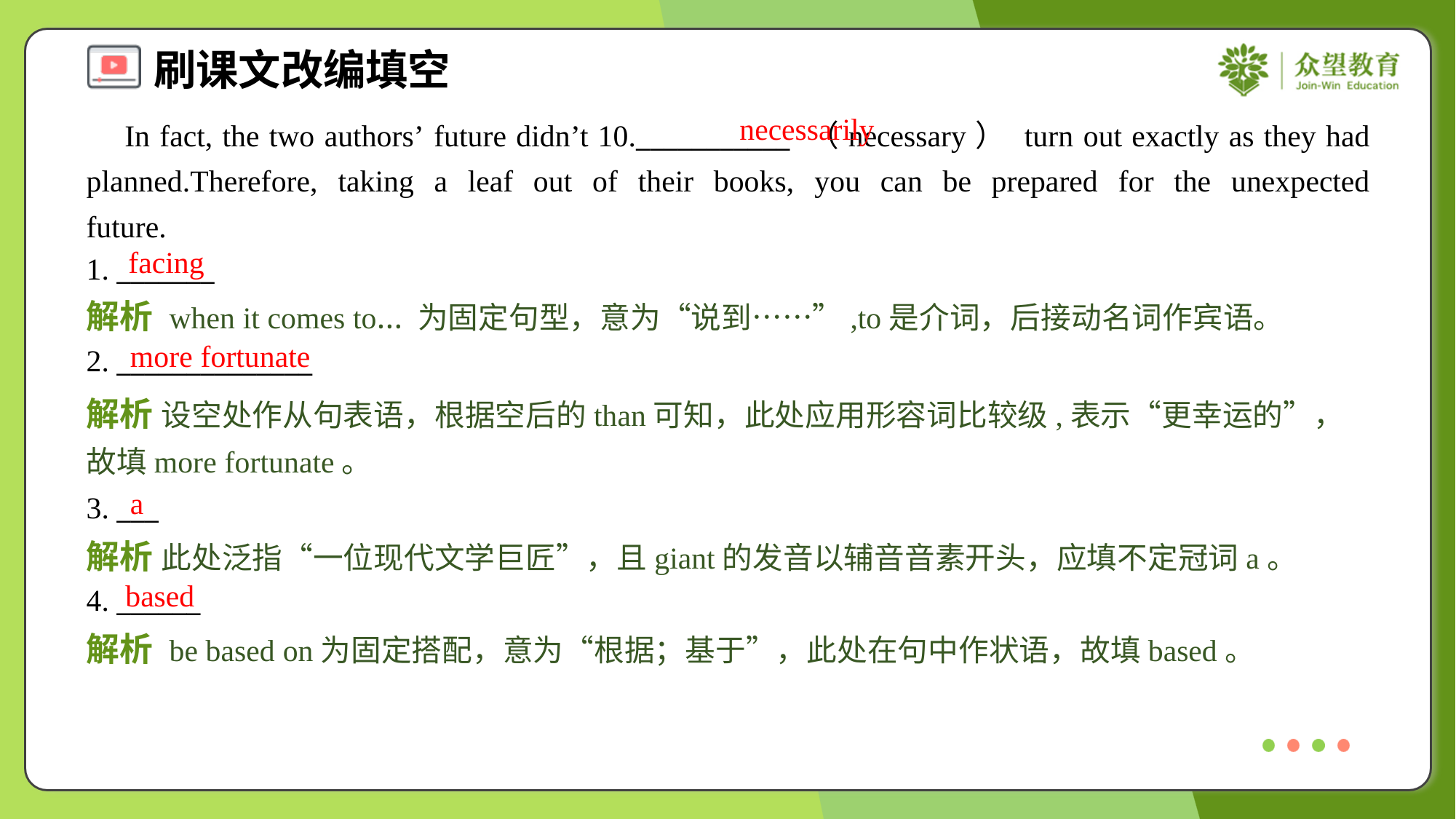

necessarily
    In fact, the two authors’ future didn’t 10.___________ （necessary） turn out exactly as they had planned.Therefore, taking a leaf out of their books, you can be prepared for the unexpected future.#1.4
facing
1. _______
解析 when it comes to… 为固定句型，意为“说到……”,to是介词，后接动名词作宾语。
more fortunate
2. ______________
解析 设空处作从句表语，根据空后的than可知，此处应用形容词比较级,表示“更幸运的”，故填more fortunate。
a
3. ___
解析 此处泛指“一位现代文学巨匠”，且giant的发音以辅音音素开头，应填不定冠词a。
based
4. ______
解析 be based on为固定搭配，意为“根据；基于”，此处在句中作状语，故填based。